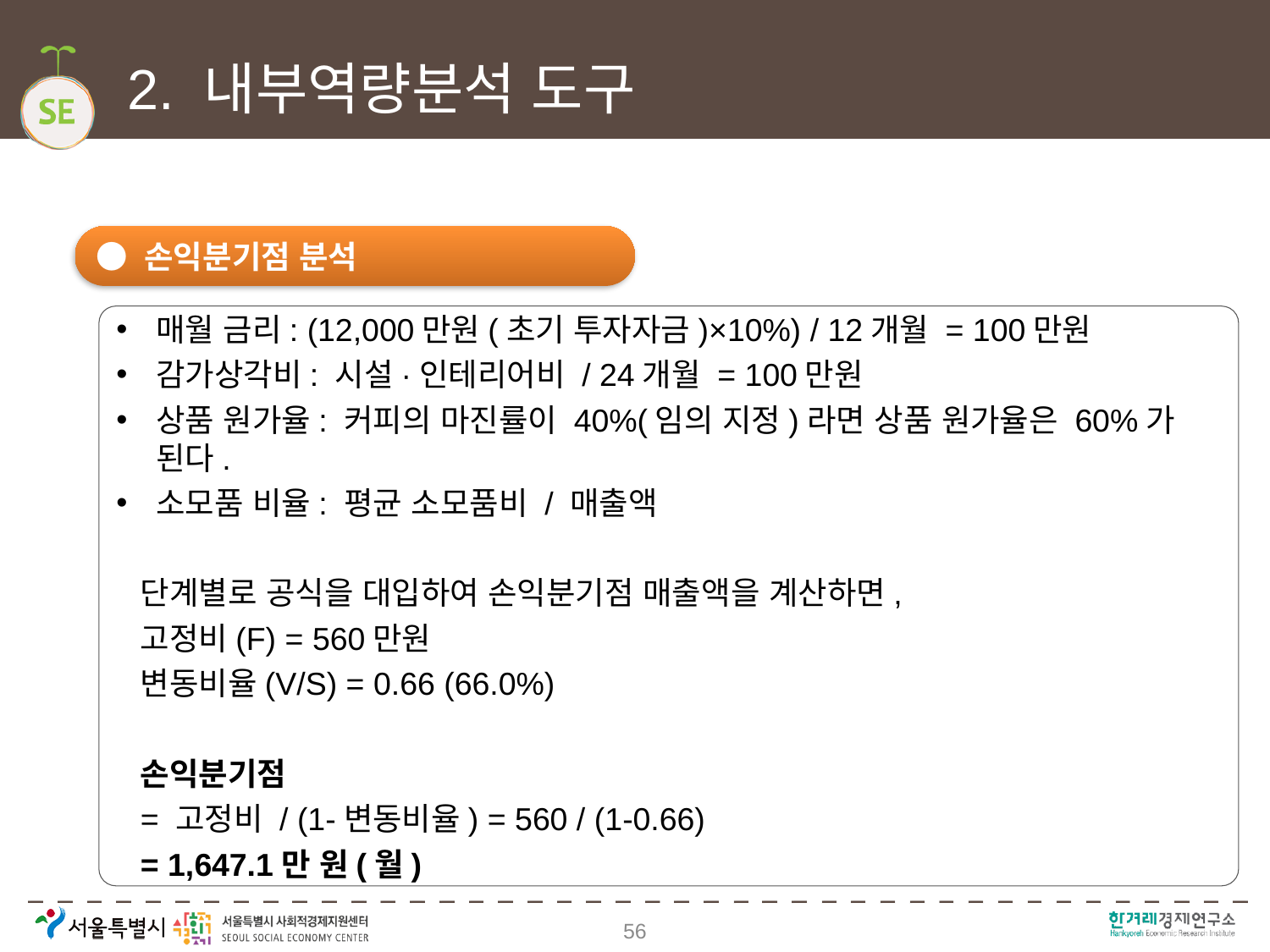

# 2. 내부역량분석 도구
● 손익분기점 분석
매월 금리: (12,000만원(초기 투자자금)×10%) / 12개월 = 100만원
감가상각비: 시설·인테리어비 / 24개월 = 100만원
상품 원가율: 커피의 마진률이 40%(임의 지정)라면 상품 원가율은 60%가 된다.
소모품 비율: 평균 소모품비 / 매출액

단계별로 공식을 대입하여 손익분기점 매출액을 계산하면,
고정비(F) = 560만원
변동비율(V/S) = 0.66 (66.0%)

손익분기점
= 고정비 / (1-변동비율) = 560 / (1-0.66)
= 1,647.1만 원(월)
56